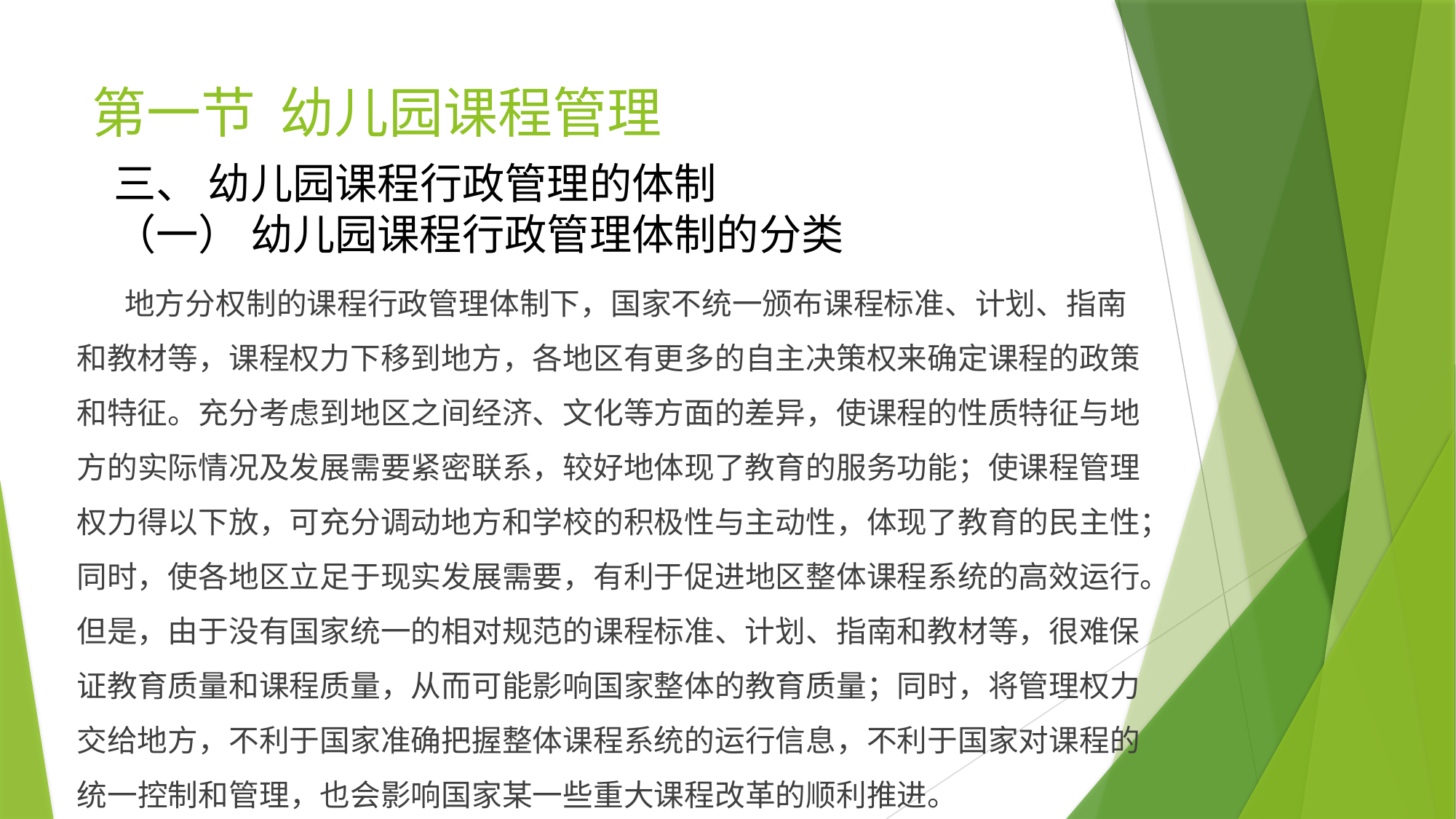

# 第一节  幼儿园课程管理
三、 幼儿园课程行政管理的体制
（一） 幼儿园课程行政管理体制的分类
      地方分权制的课程行政管理体制下，国家不统一颁布课程标准、计划、指南和教材等，课程权力下移到地方，各地区有更多的自主决策权来确定课程的政策和特征。充分考虑到地区之间经济、文化等方面的差异，使课程的性质特征与地方的实际情况及发展需要紧密联系，较好地体现了教育的服务功能；使课程管理权力得以下放，可充分调动地方和学校的积极性与主动性，体现了教育的民主性；同时，使各地区立足于现实发展需要，有利于促进地区整体课程系统的高效运行。但是，由于没有国家统一的相对规范的课程标准、计划、指南和教材等，很难保证教育质量和课程质量，从而可能影响国家整体的教育质量；同时，将管理权力交给地方，不利于国家准确把握整体课程系统的运行信息，不利于国家对课程的统一控制和管理，也会影响国家某一些重大课程改革的顺利推进。